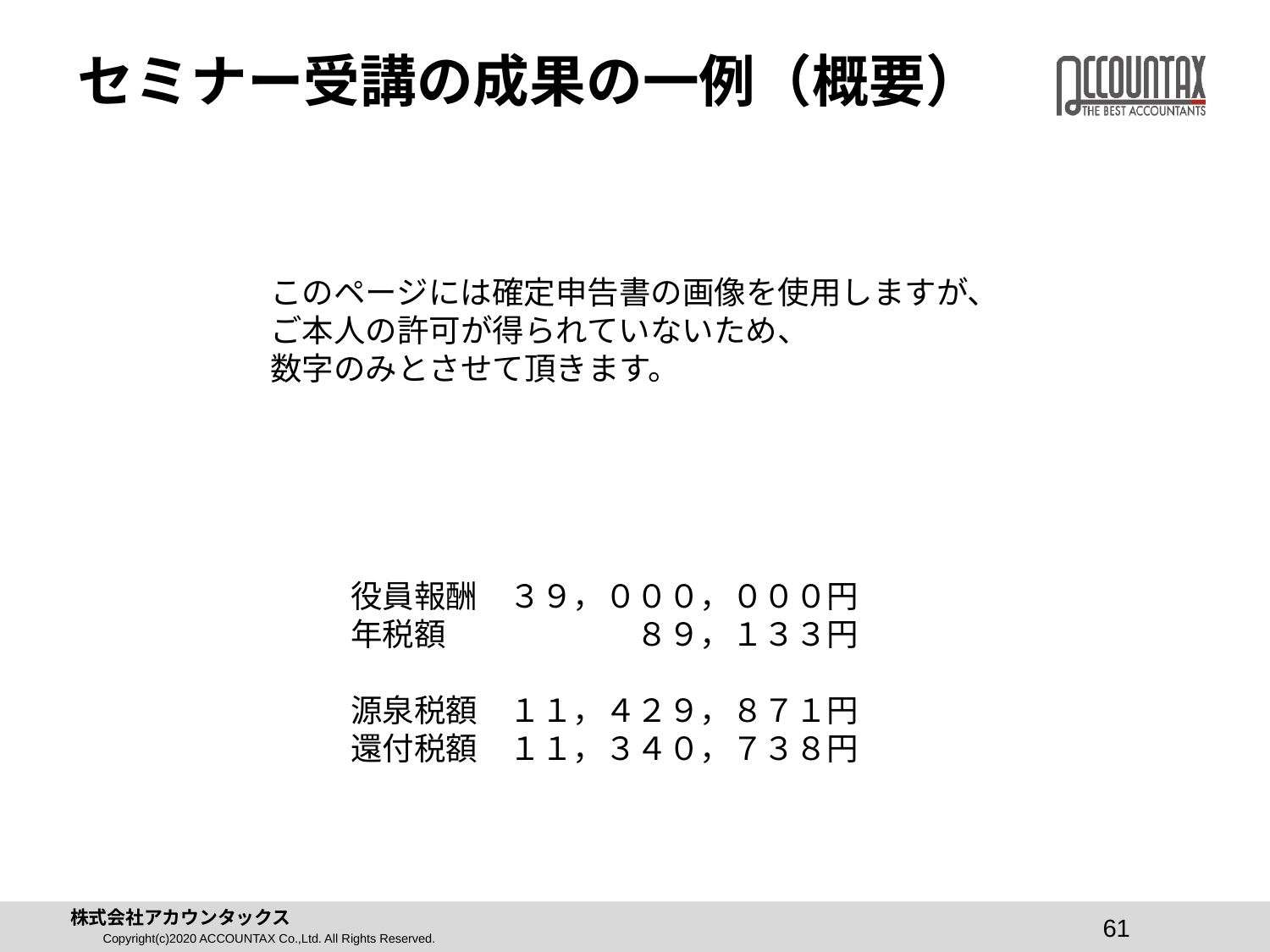

# セミナー受講の成果の一例（概要）
このページには確定申告書の画像を使用しますが、
ご本人の許可が得られていないため、
数字のみとさせて頂きます。
役員報酬　３９，０００，０００円
年税額　　　　　　８９，１３３円

源泉税額　１１，４２９，８７１円
還付税額　１１，３４０，７３８円
61